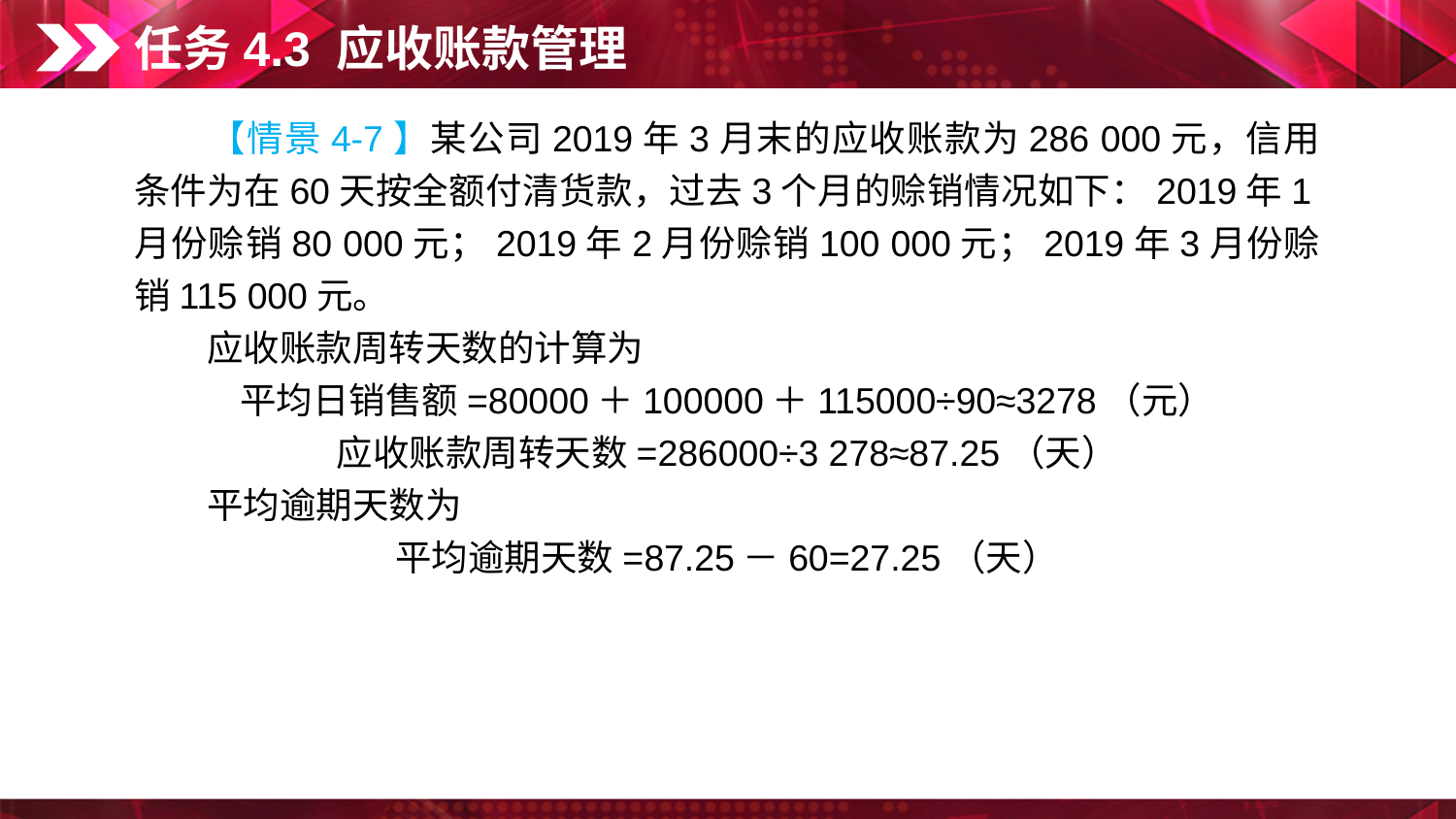

任务4.3 应收账款管理

　　【情景4-7】某公司2019年3月末的应收账款为286 000元，信用条件为在60天按全额付清货款，过去3个月的赊销情况如下：2019年1月份赊销80 000元；2019年2月份赊销100 000元；2019年3月份赊销115 000元。
　　应收账款周转天数的计算为
平均日销售额=80000＋100000＋115000÷90≈3278（元）
应收账款周转天数=286000÷3 278≈87.25（天）
　　平均逾期天数为
平均逾期天数=87.25－60=27.25（天）